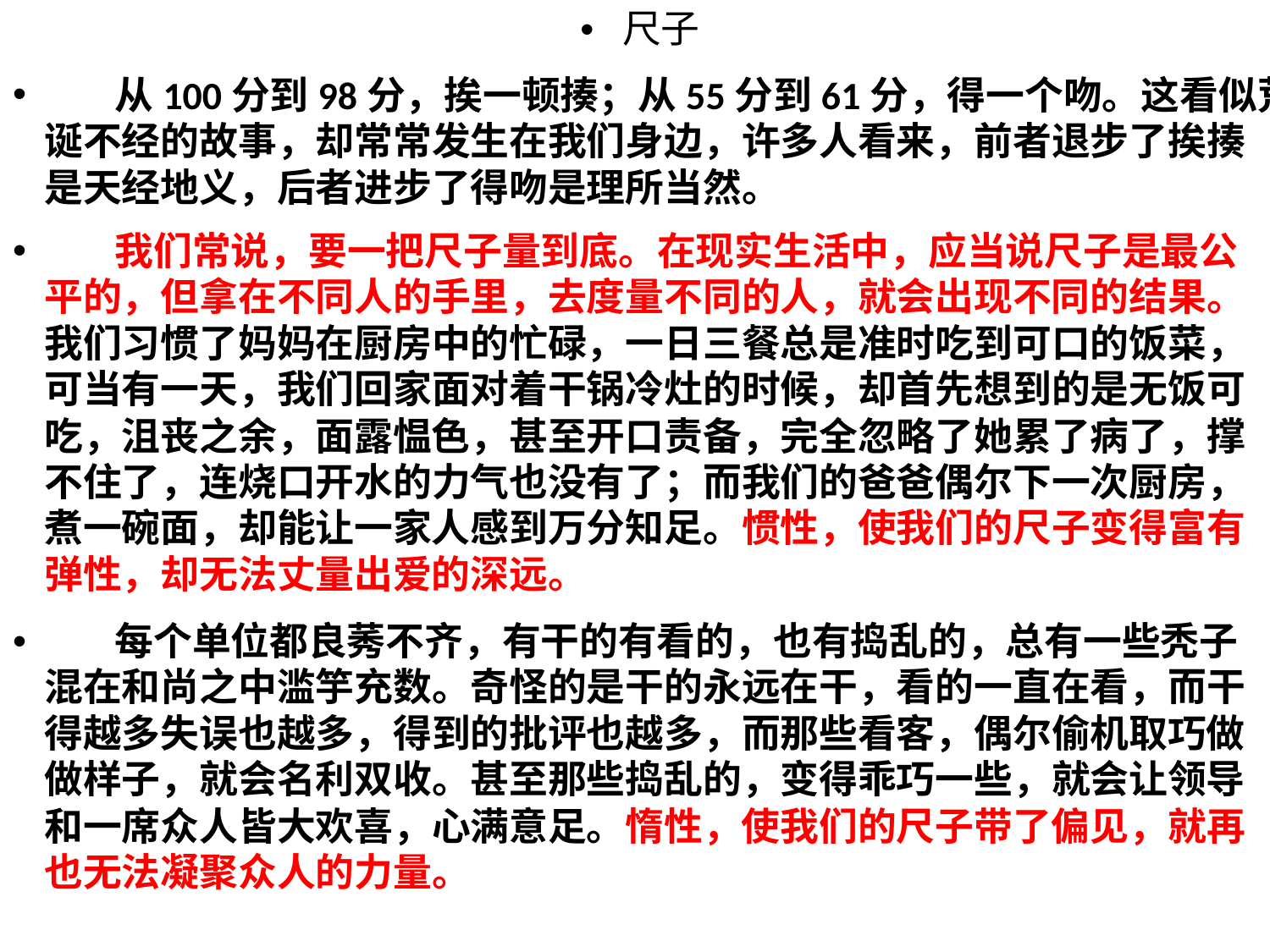

• 尺子
从100分到98分，挨一顿揍；从55分到61分，得一个吻。这看似荒
诞不经的故事，却常常发生在我们身边，许多人看来，前者退步了挨揍
是天经地义，后者进步了得吻是理所当然。
•
•
我们常说，要一把尺子量到底。在现实生活中，应当说尺子是最公
平的，但拿在不同人的手里，去度量不同的人，就会出现不同的结果。
我们习惯了妈妈在厨房中的忙碌，一日三餐总是准时吃到可口的饭菜，
可当有一天，我们回家面对着干锅冷灶的时候，却首先想到的是无饭可
吃，沮丧之余，面露愠色，甚至开口责备，完全忽略了她累了病了，撑
不住了，连烧口开水的力气也没有了；而我们的爸爸偶尔下一次厨房，
煮一碗面，却能让一家人感到万分知足。惯性，使我们的尺子变得富有
弹性，却无法丈量出爱的深远。
•
每个单位都良莠不齐，有干的有看的，也有捣乱的，总有一些秃子
混在和尚之中滥竽充数。奇怪的是干的永远在干，看的一直在看，而干
得越多失误也越多，得到的批评也越多，而那些看客，偶尔偷机取巧做
做样子，就会名利双收。甚至那些捣乱的，变得乖巧一些，就会让领导
和一席众人皆大欢喜，心满意足。惰性，使我们的尺子带了偏见，就再
也无法凝聚众人的力量。